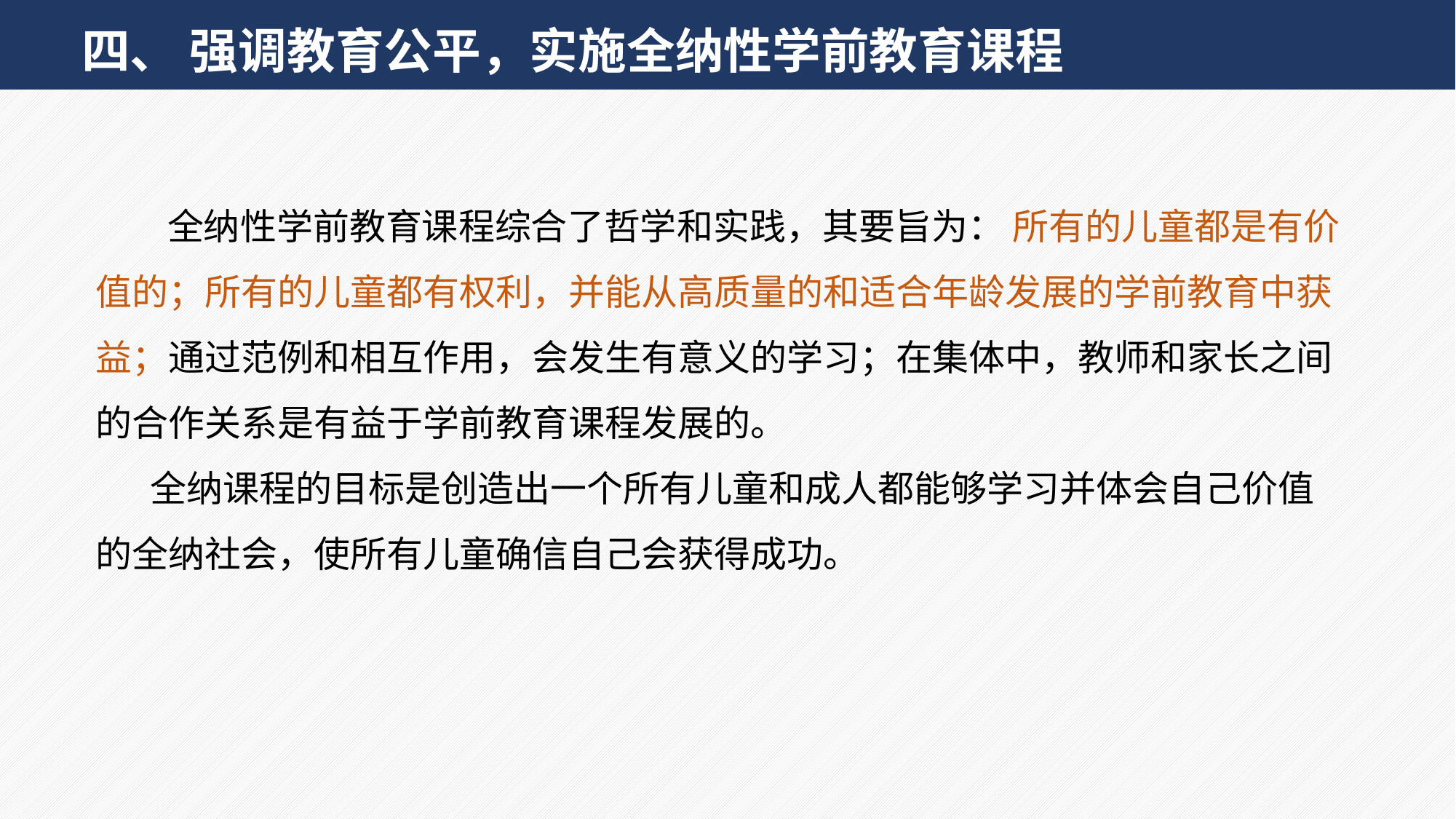

四、 强调教育公平，实施全纳性学前教育课程
 全纳性学前教育课程综合了哲学和实践，其要旨为： 所有的儿童都是有价值的；所有的儿童都有权利，并能从高质量的和适合年龄发展的学前教育中获益；通过范例和相互作用，会发生有意义的学习；在集体中，教师和家长之间的合作关系是有益于学前教育课程发展的。
全纳课程的目标是创造出一个所有儿童和成人都能够学习并体会自己价值的全纳社会，使所有儿童确信自己会获得成功。